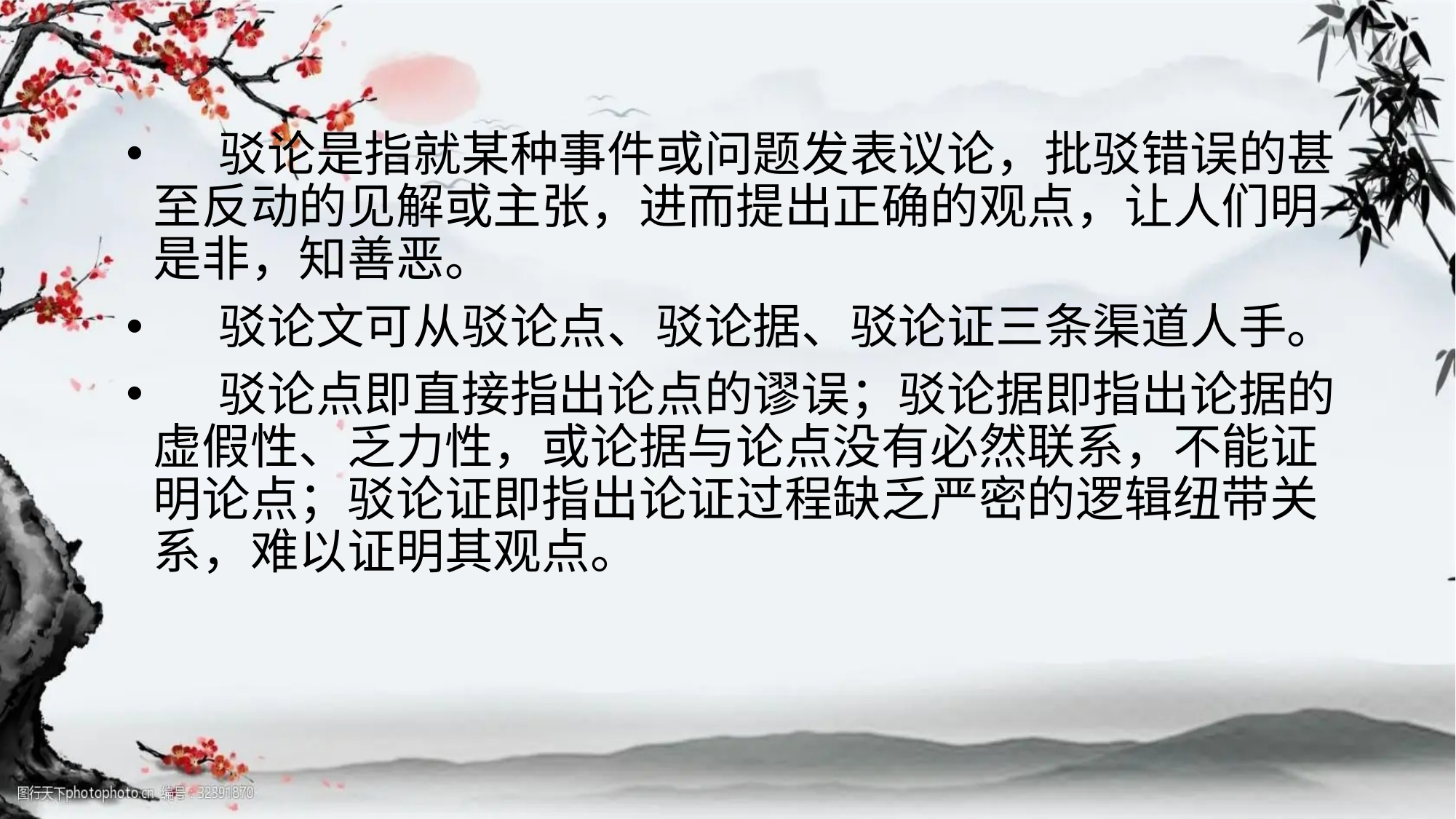

驳论是指就某种事件或问题发表议论，批驳错误的甚至反动的见解或主张，进而提出正确的观点，让人们明是非，知善恶。
    驳论文可从驳论点、驳论据、驳论证三条渠道人手。
    驳论点即直接指出论点的谬误；驳论据即指出论据的虚假性、乏力性，或论据与论点没有必然联系，不能证明论点；驳论证即指出论证过程缺乏严密的逻辑纽带关系，难以证明其观点。